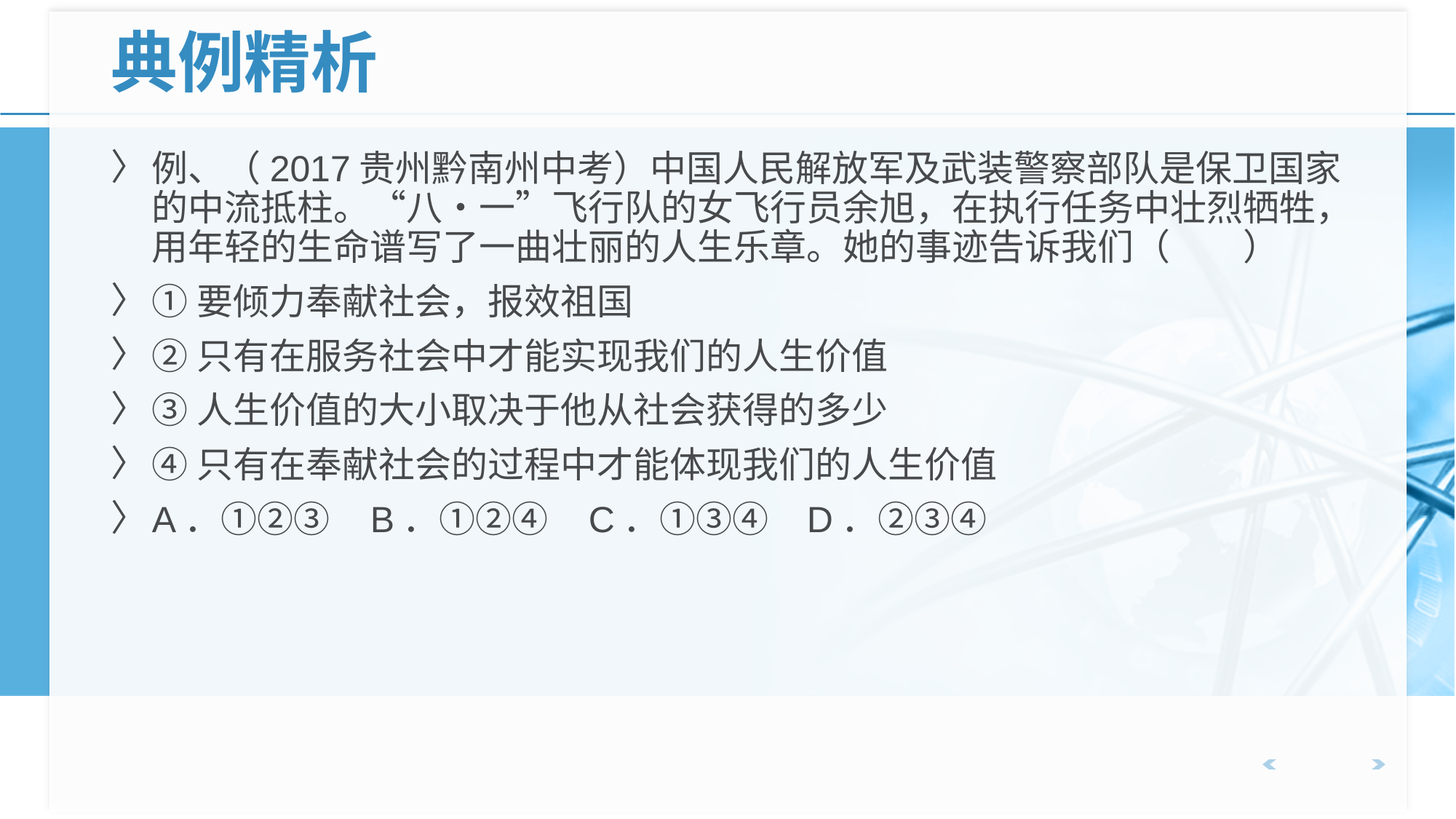

# 典例精析
例、（2017贵州黔南州中考）中国人民解放军及武装警察部队是保卫国家的中流抵柱。“八•一”飞行队的女飞行员余旭，在执行任务中壮烈牺牲，用年轻的生命谱写了一曲壮丽的人生乐章。她的事迹告诉我们（　　）
①要倾力奉献社会，报效祖国
②只有在服务社会中才能实现我们的人生价值
③人生价值的大小取决于他从社会获得的多少
④只有在奉献社会的过程中才能体现我们的人生价值
A．①②③	B．①②④	C．①③④	D．②③④